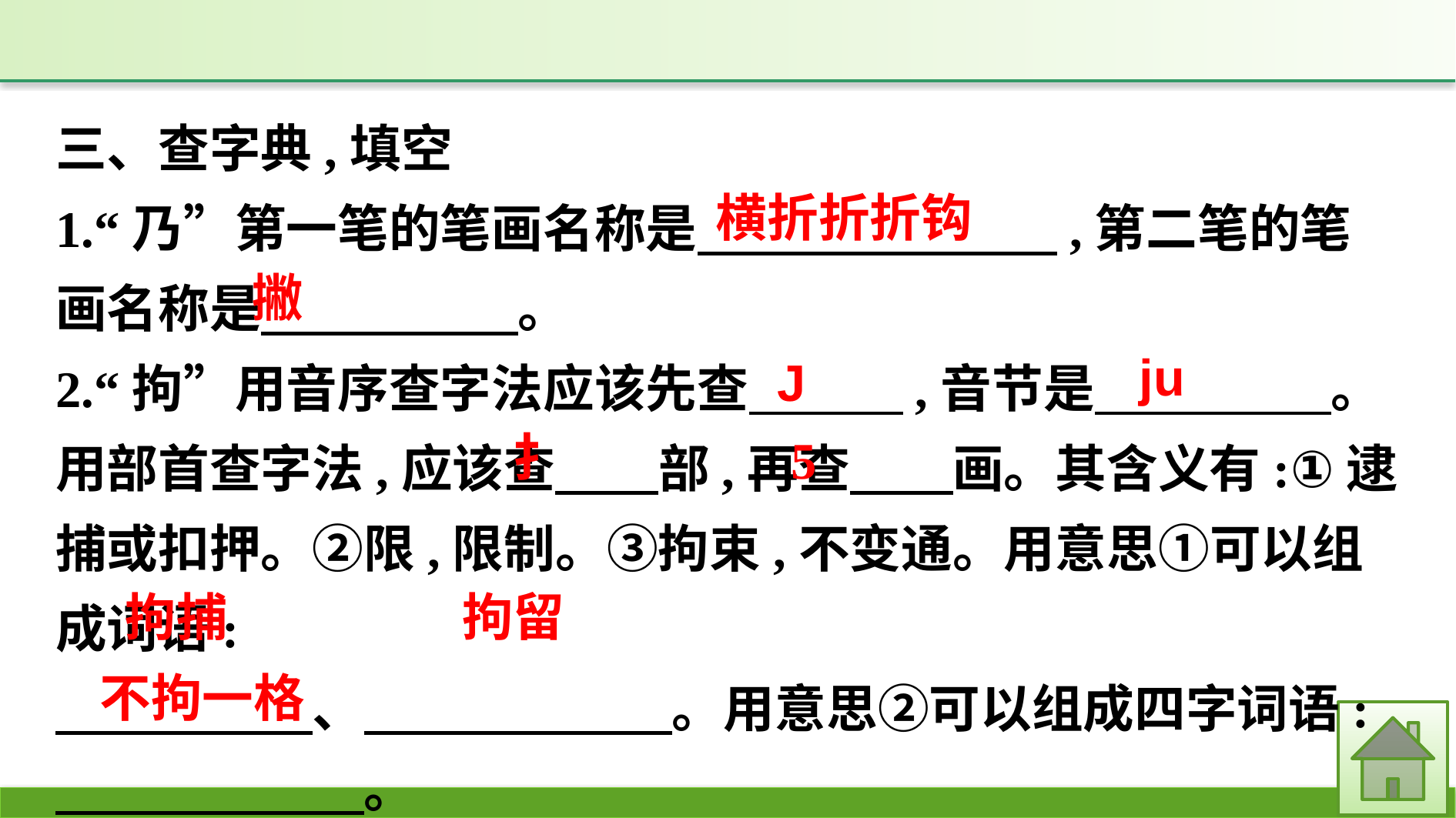

三、查字典,填空
1.“乃”第一笔的笔画名称是　　　　　　　,第二笔的笔画名称是　　　　　。
2.“拘”用音序查字法应该先查　　　,音节是　       　　。用部首查字法,应该查　　部,再查　　画。其含义有:①逮捕或扣押。②限,限制。③拘束,不变通。用意思①可以组成词语:
　　　　　、　　　　　　。用意思②可以组成四字词语:
　　　　　　。
横折折折钩
撇
ju
J
扌
5
拘捕
拘留
不拘一格